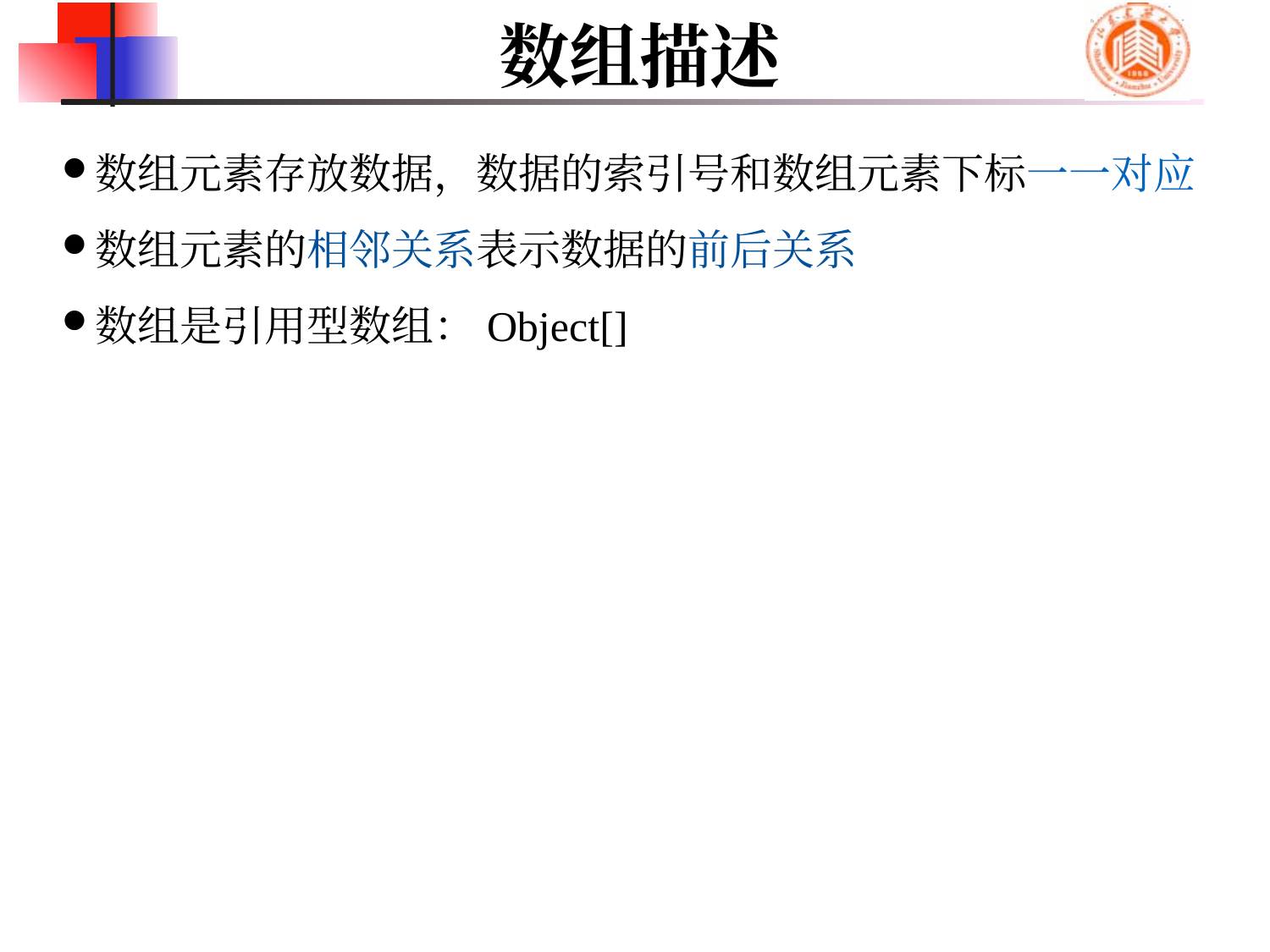

# 数组描述
数组元素存放数据，数据的索引号和数组元素下标一一对应
数组元素的相邻关系表示数据的前后关系
数组是引用型数组：Object[]